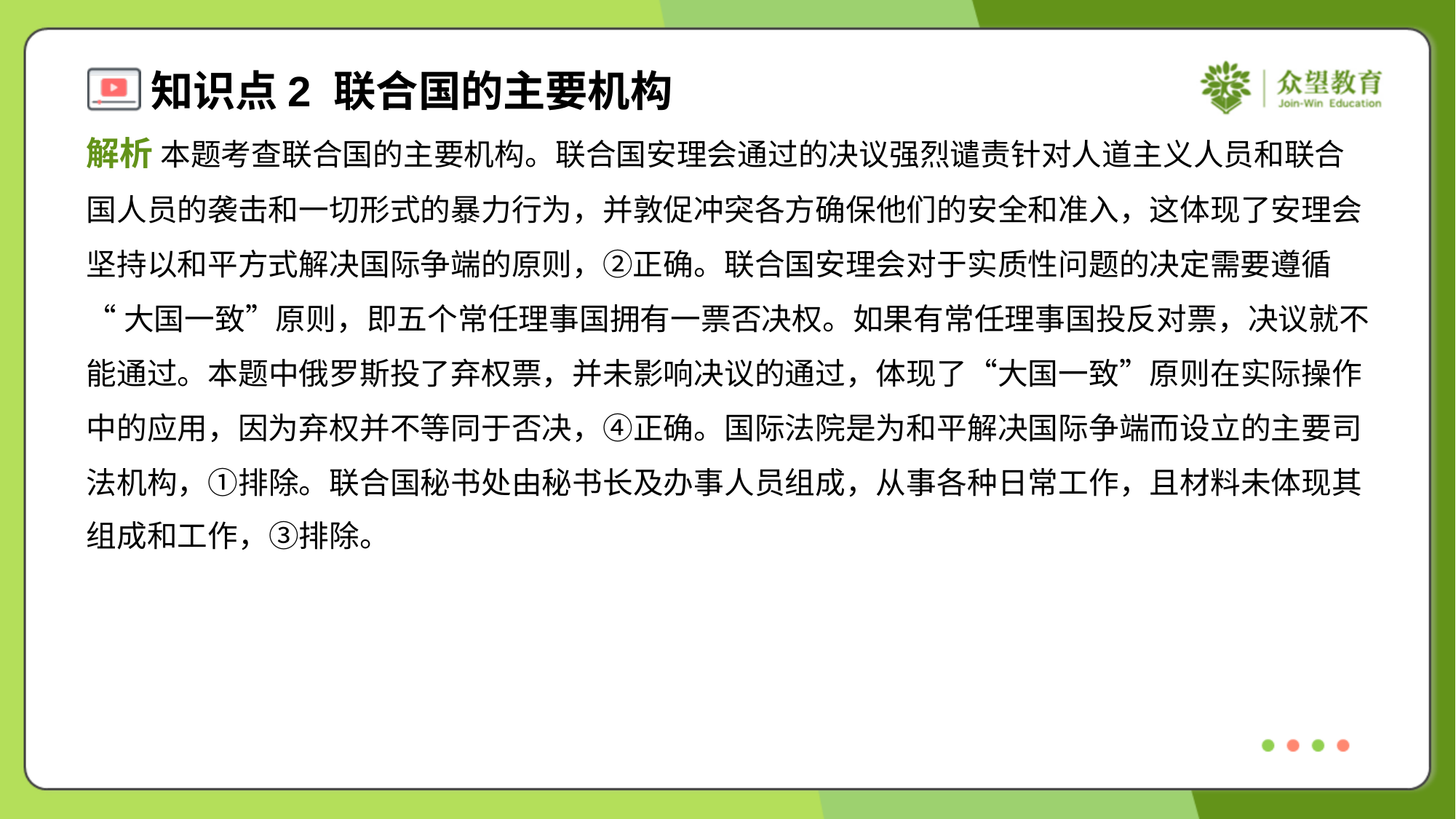

解析 本题考查联合国的主要机构。联合国安理会通过的决议强烈谴责针对人道主义人员和联合
国人员的袭击和一切形式的暴力行为，并敦促冲突各方确保他们的安全和准入，这体现了安理会
坚持以和平方式解决国际争端的原则，②正确。联合国安理会对于实质性问题的决定需要遵循
“大国一致”原则，即五个常任理事国拥有一票否决权。如果有常任理事国投反对票，决议就不
能通过。本题中俄罗斯投了弃权票，并未影响决议的通过，体现了“大国一致”原则在实际操作
中的应用，因为弃权并不等同于否决，④正确。国际法院是为和平解决国际争端而设立的主要司
法机构，①排除。联合国秘书处由秘书长及办事人员组成，从事各种日常工作，且材料未体现其
组成和工作，③排除。